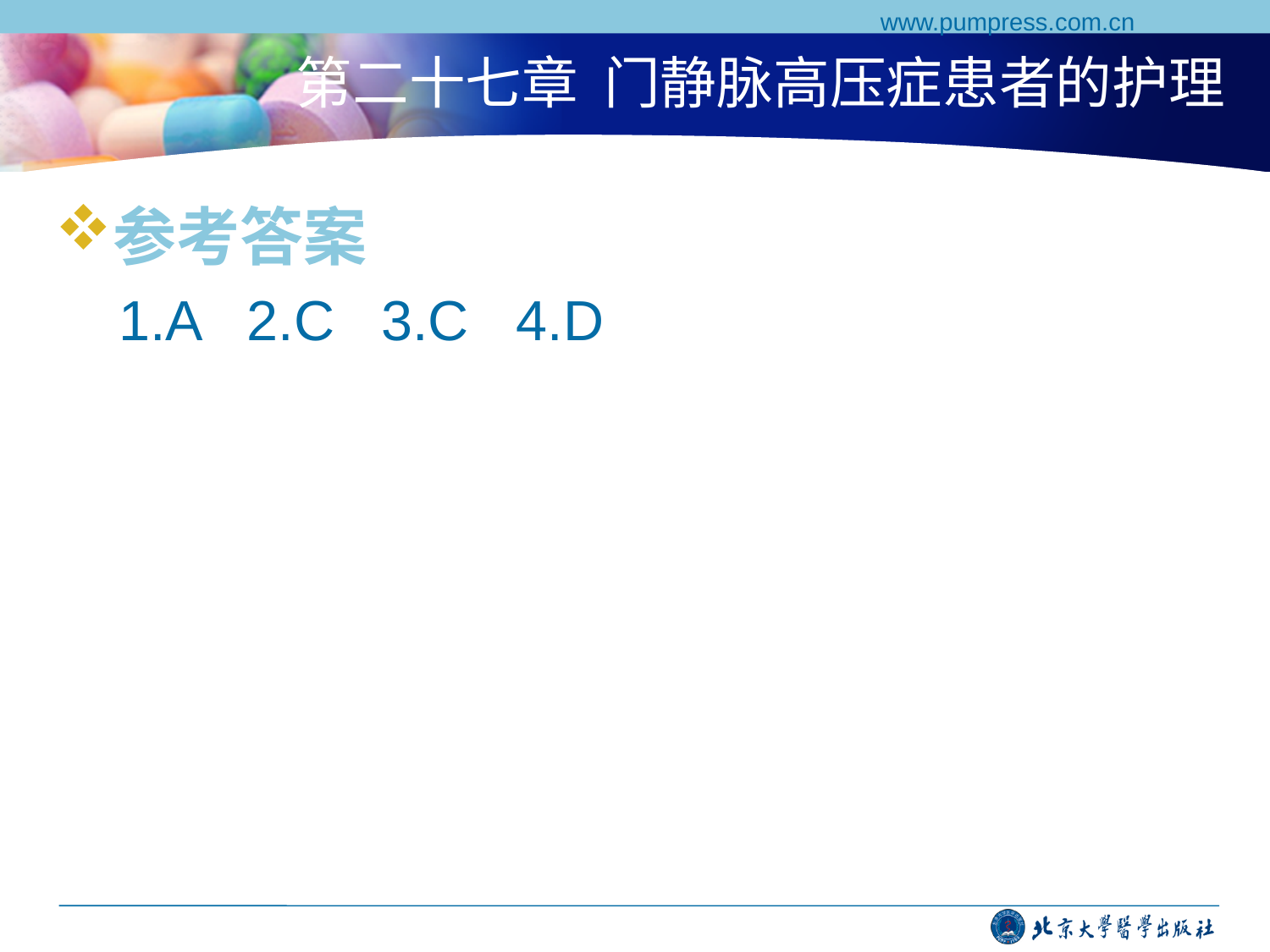

www.pumpress.com.cn
# 第二十七章  门静脉高压症患者的护理
参考答案
1.A   2.C   3.C   4.D